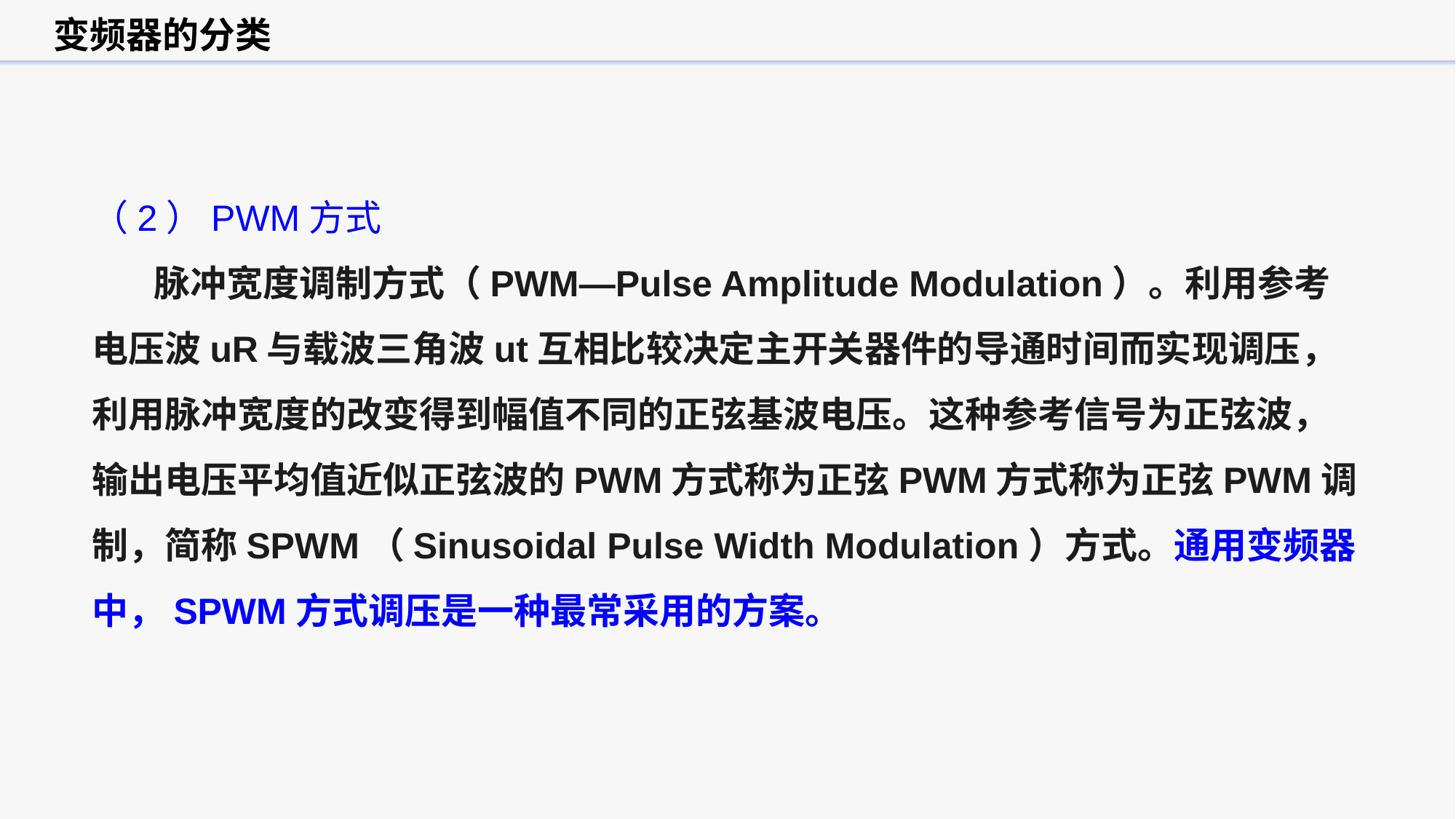

变频器的分类

（2）PWM方式
  脉冲宽度调制方式（PWM—Pulse Amplitude Modulation）。利用参考电压波uR与载波三角波ut互相比较决定主开关器件的导通时间而实现调压，利用脉冲宽度的改变得到幅值不同的正弦基波电压。这种参考信号为正弦波，输出电压平均值近似正弦波的PWM方式称为正弦PWM方式称为正弦PWM调制，简称SPWM（Sinusoidal Pulse Width Modulation）方式。通用变频器中，SPWM方式调压是一种最常采用的方案。